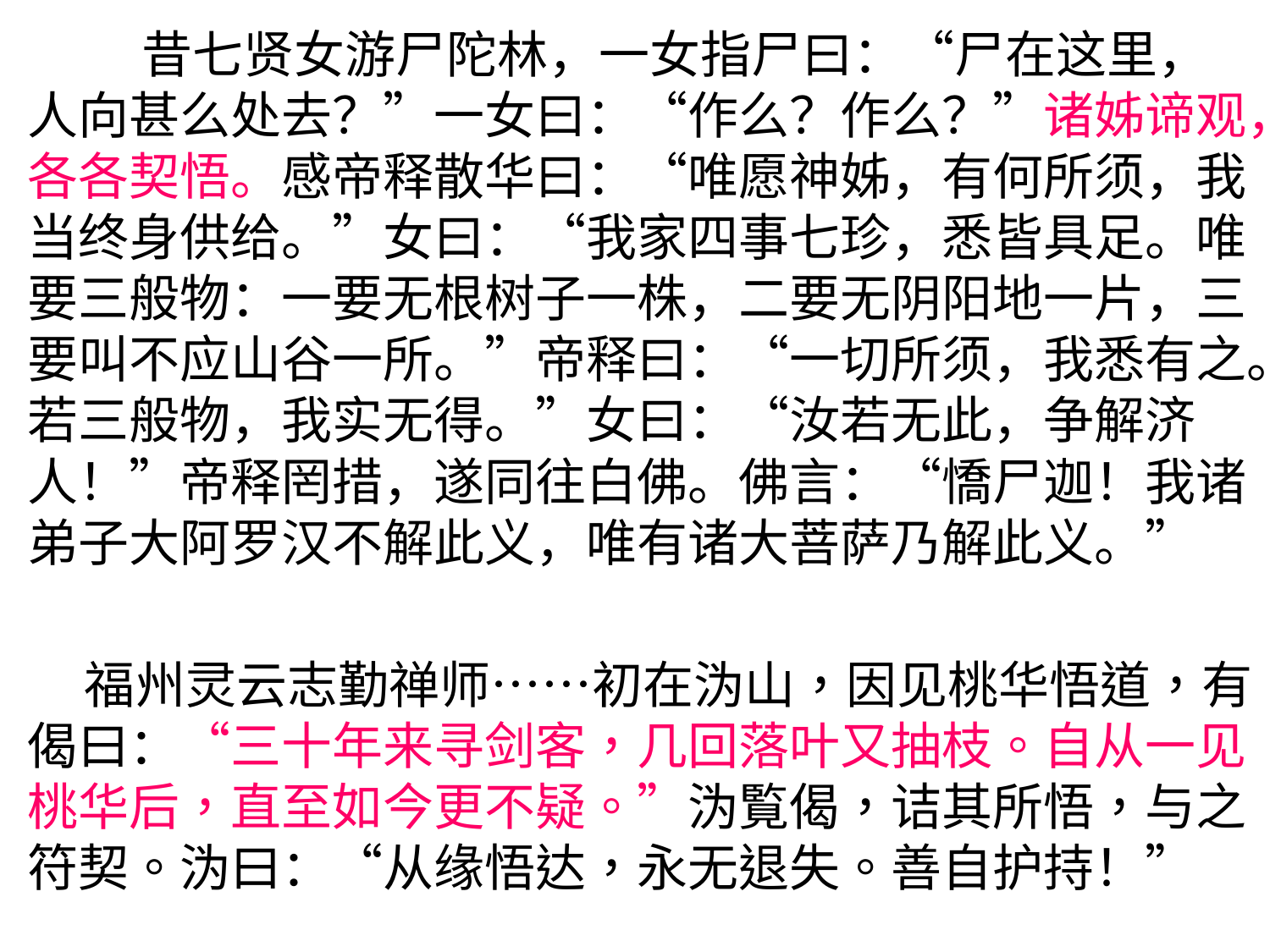

昔七贤女游尸陀林，一女指尸曰：“尸在这里，人向甚么处去？”一女曰：“作么？作么？”诸姊谛观，各各契悟。感帝释散华曰：“唯愿神姊，有何所须，我当终身供给。”女曰：“我家四事七珍，悉皆具足。唯要三般物：一要无根树子一株，二要无阴阳地一片，三要叫不应山谷一所。”帝释曰：“一切所须，我悉有之。若三般物，我实无得。”女曰：“汝若无此，争解济人！”帝释罔措，遂同往白佛。佛言：“憍尸迦！我诸弟子大阿罗汉不解此义，唯有诸大菩萨乃解此义。”

    福州灵云志勤禅师……初在沩山，因见桃华悟道，有偈曰：“三十年来寻剑客，几回落叶又抽枝。自从一见桃华后，直至如今更不疑。”沩覧偈，诘其所悟，与之符契。沩曰：“从缘悟达，永无退失。善自护持！”